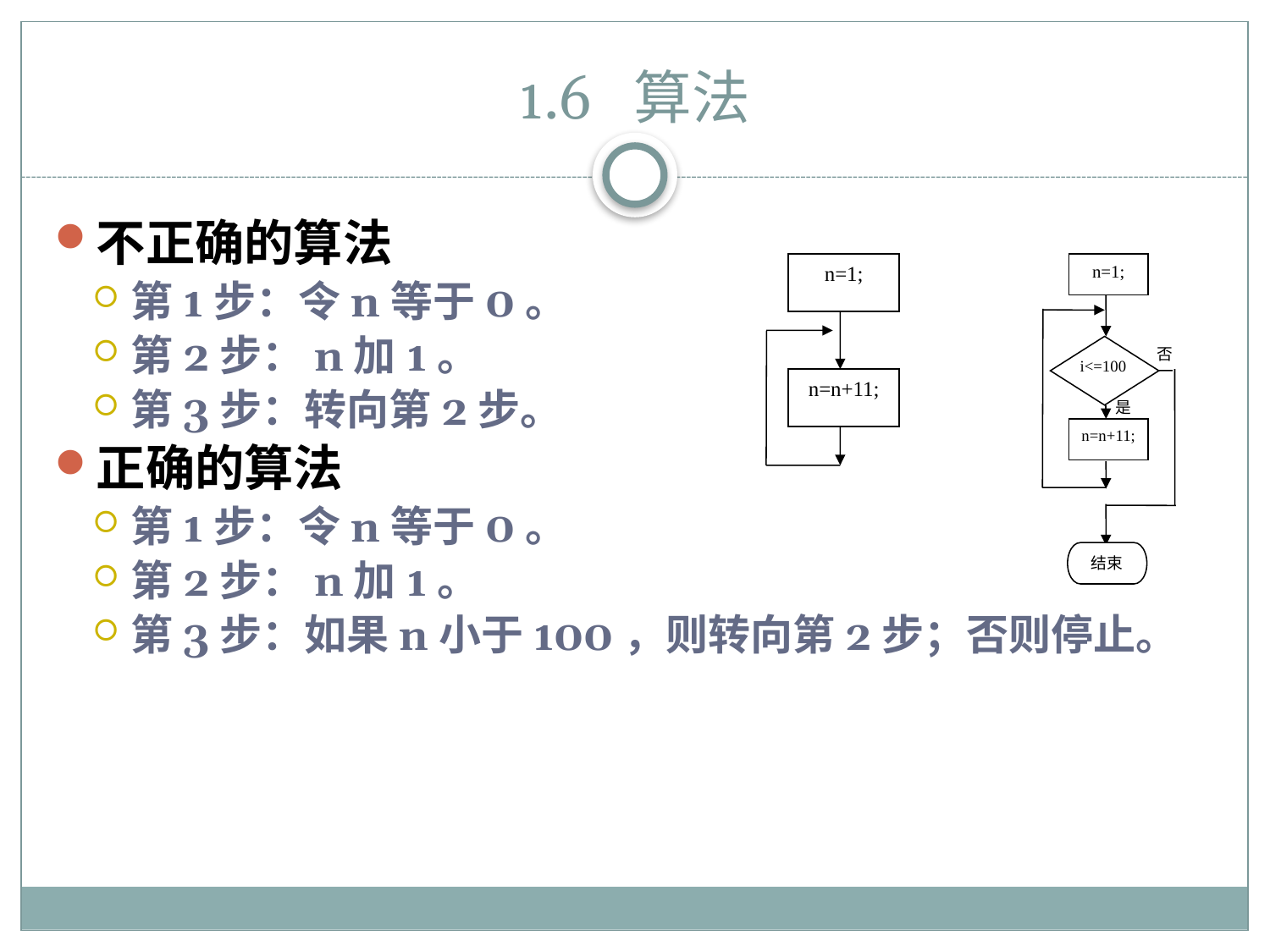

# 1.6  算法
不正确的算法
第1步：令n等于0。
第2步：n加1。
第3步：转向第2步。
正确的算法
第1步：令n等于0。
第2步：n加1。
第3步：如果n小于100，则转向第2步；否则停止。

n=1;

n=n+11;

n=1;

i<=100
否

是

n=n+11;

结束